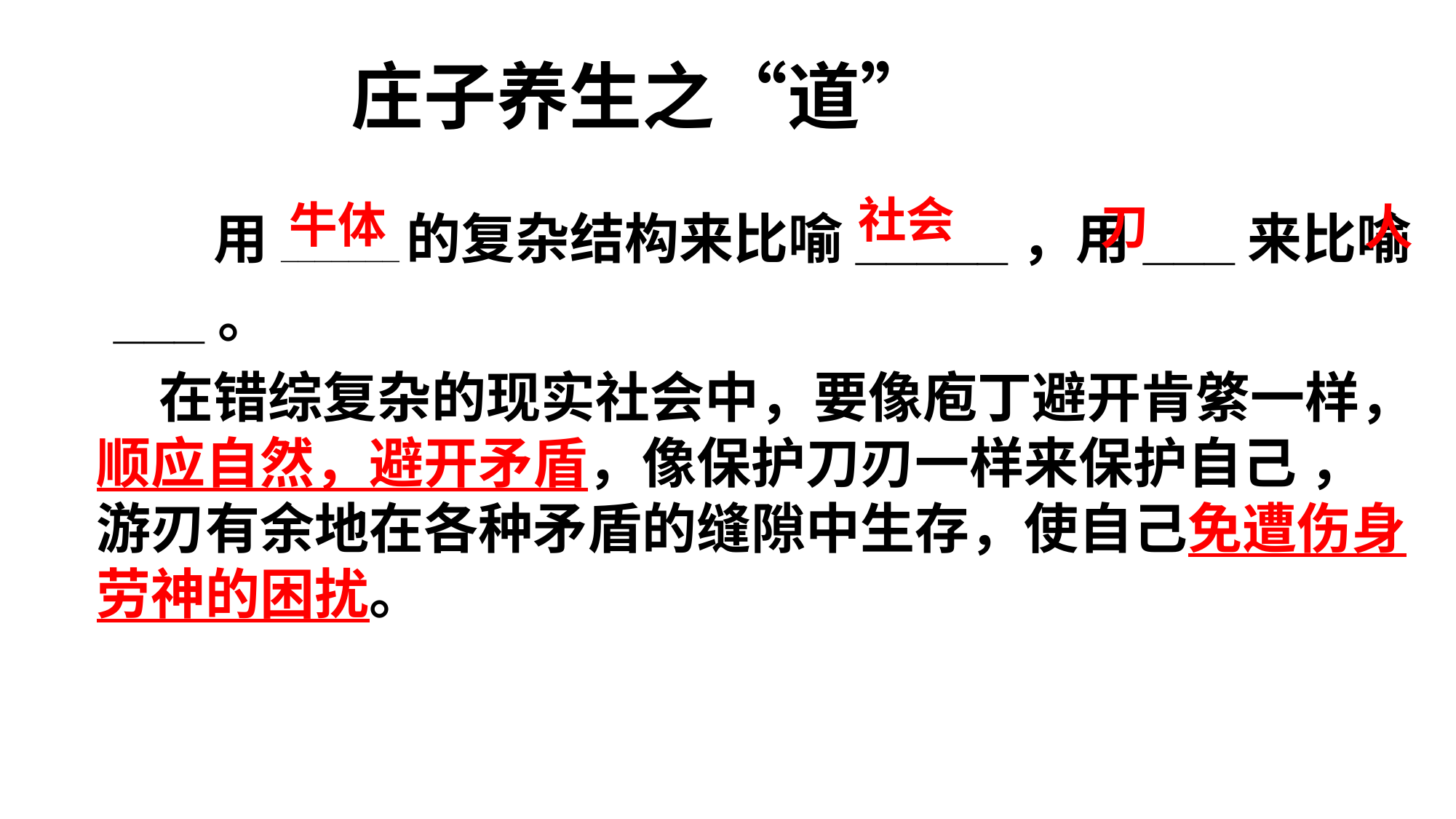

庄子养生之“道”
社会
       用_______的复杂结构来比喻_____，用___来比喻___。
牛体
刀
人
    在错综复杂的现实社会中，要像庖丁避开肯綮一样，顺应自然，避开矛盾，像保护刀刃一样来保护自己 ，游刃有余地在各种矛盾的缝隙中生存，使自己免遭伤身劳神的困扰。